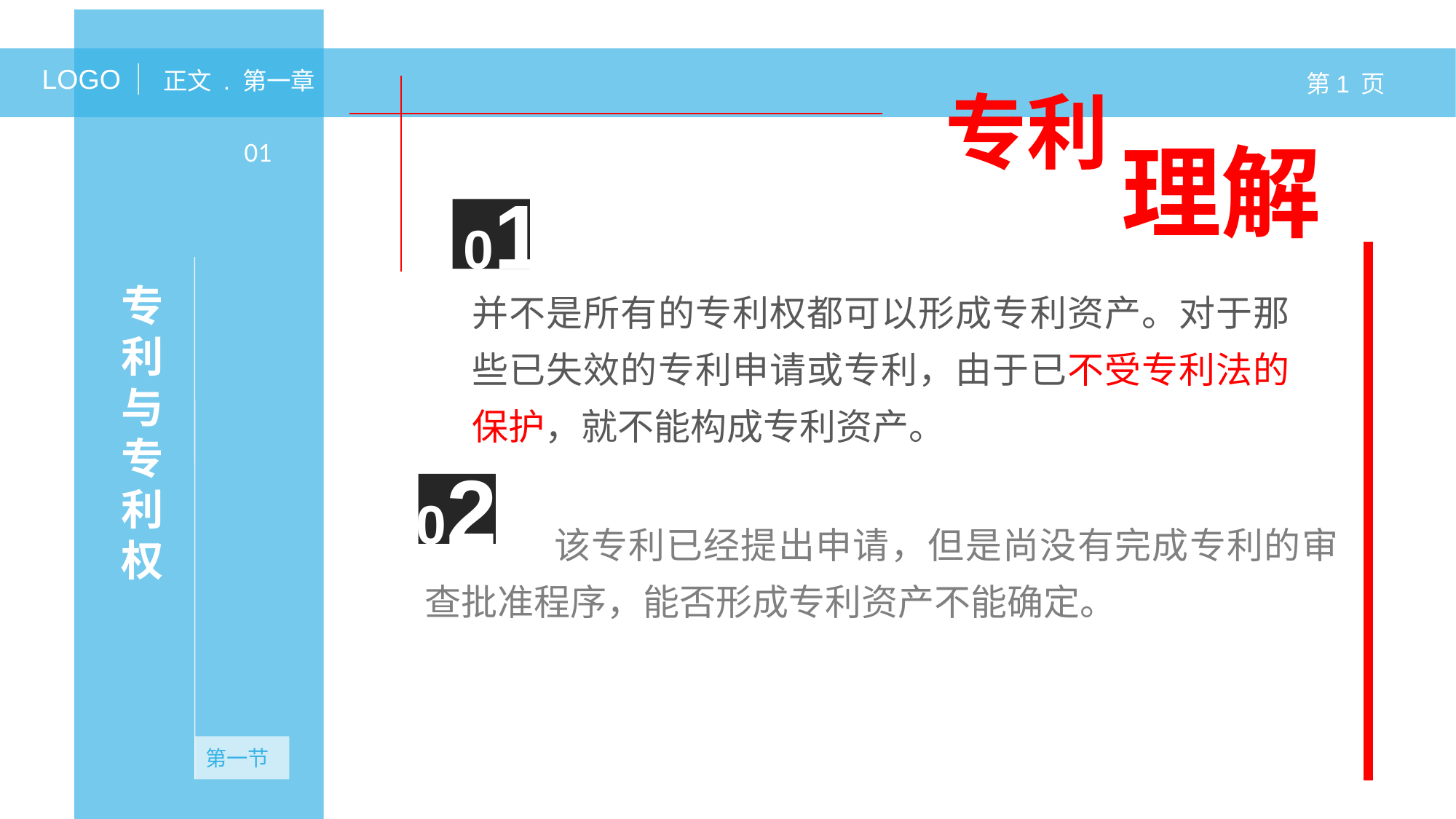

LOGO
正文 . 第一章

第1 页
专利
理解
01
01

并不是所有的专利权都可以形成专利资产。对于那些已失效的专利申请或专利，由于已不受专利法的保护，就不能构成专利资产。
专利与专利权
02

             该专利已经提出申请，但是尚没有完成专利的审查批准程序，能否形成专利资产不能确定。
第一节